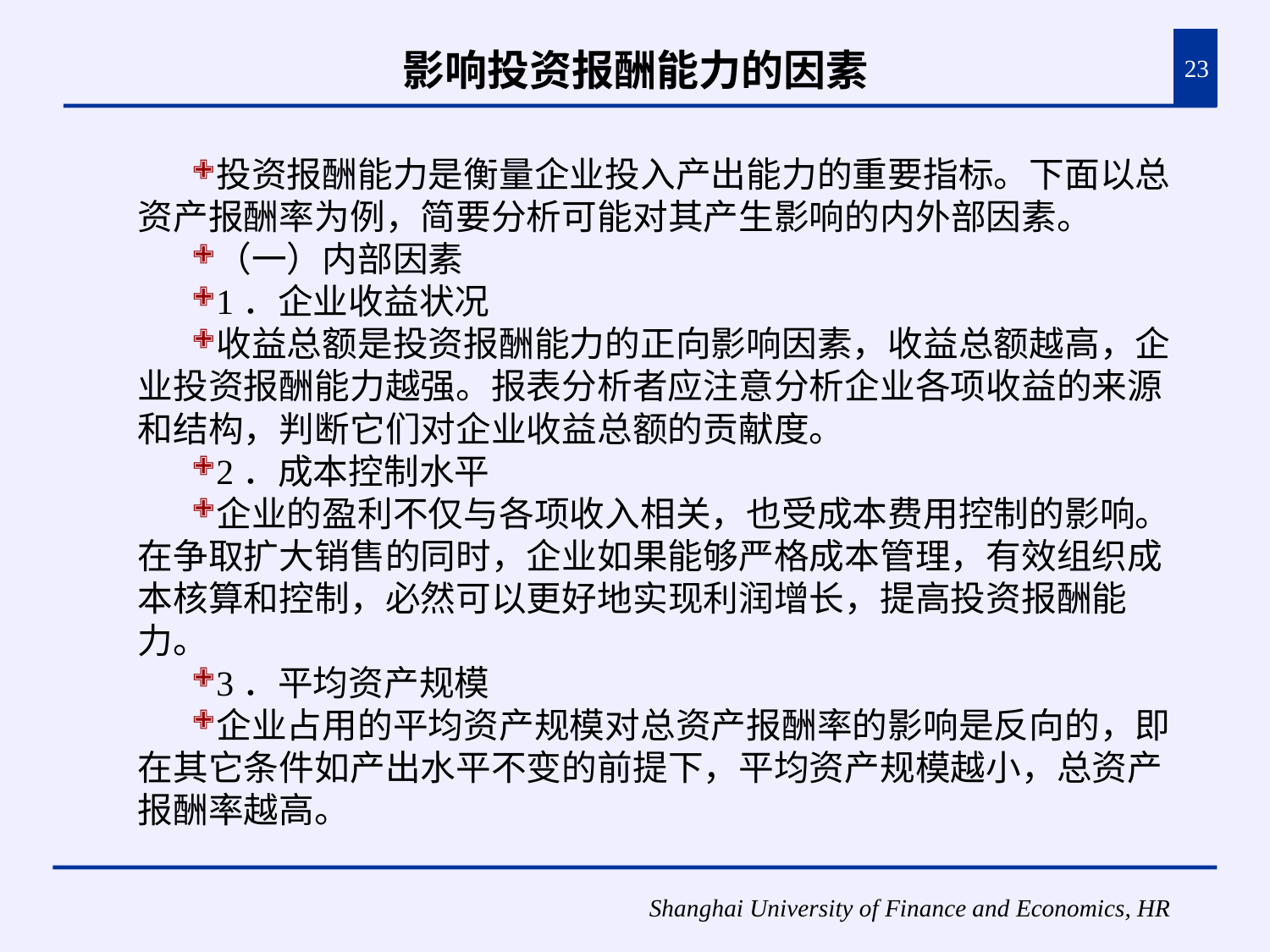

# 影响投资报酬能力的因素
23
投资报酬能力是衡量企业投入产出能力的重要指标。下面以总资产报酬率为例，简要分析可能对其产生影响的内外部因素。
（一）内部因素
1．企业收益状况
收益总额是投资报酬能力的正向影响因素，收益总额越高，企业投资报酬能力越强。报表分析者应注意分析企业各项收益的来源和结构，判断它们对企业收益总额的贡献度。
2．成本控制水平
企业的盈利不仅与各项收入相关，也受成本费用控制的影响。在争取扩大销售的同时，企业如果能够严格成本管理，有效组织成本核算和控制，必然可以更好地实现利润增长，提高投资报酬能力。
3．平均资产规模
企业占用的平均资产规模对总资产报酬率的影响是反向的，即在其它条件如产出水平不变的前提下，平均资产规模越小，总资产报酬率越高。